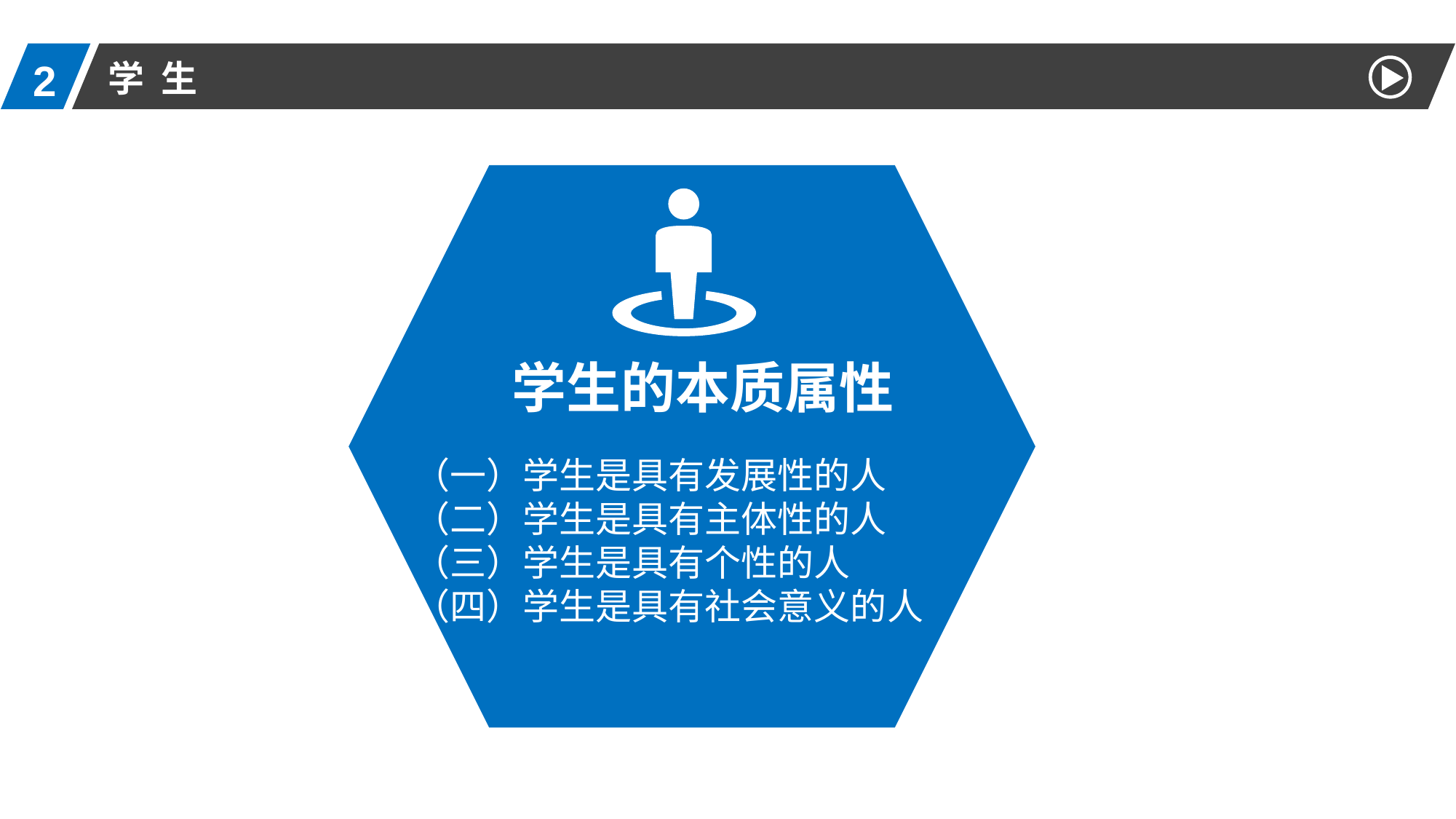

2
学  生

学生的本质属性
（一）学生是具有发展性的人
（二）学生是具有主体性的人
（三）学生是具有个性的人
（四）学生是具有社会意义的人